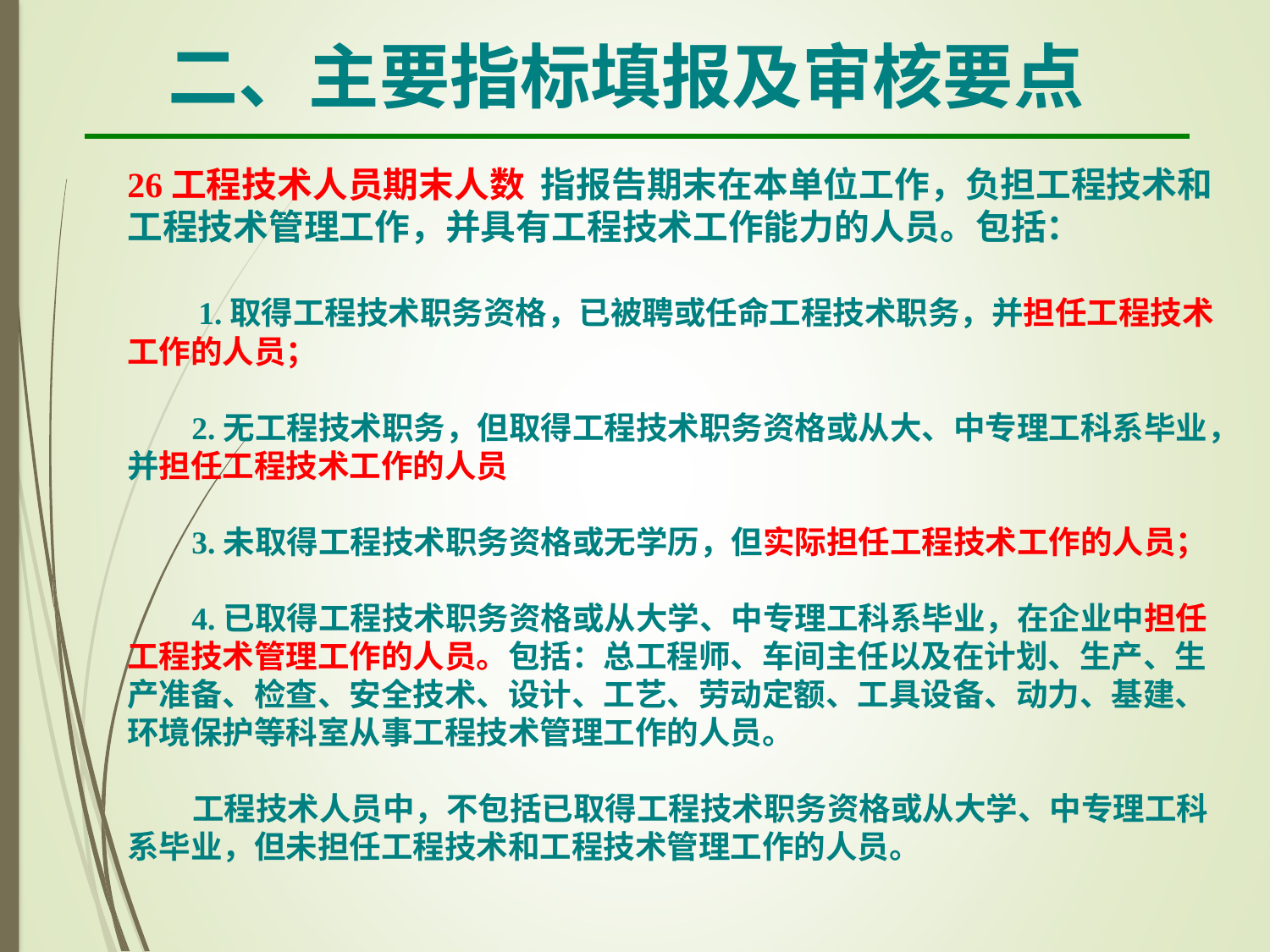

二、主要指标填报及审核要点
26工程技术人员期末人数  指报告期末在本单位工作，负担工程技术和工程技术管理工作，并具有工程技术工作能力的人员。包括：

        1.取得工程技术职务资格，已被聘或任命工程技术职务，并担任工程技术工作的人员；

        2.无工程技术职务，但取得工程技术职务资格或从大、中专理工科系毕业，并担任工程技术工作的人员；

        3.未取得工程技术职务资格或无学历，但实际担任工程技术工作的人员；

        4.已取得工程技术职务资格或从大学、中专理工科系毕业，在企业中担任工程技术管理工作的人员。包括：总工程师、车间主任以及在计划、生产、生产准备、检查、安全技术、设计、工艺、劳动定额、工具设备、动力、基建、环境保护等科室从事工程技术管理工作的人员。

        工程技术人员中，不包括已取得工程技术职务资格或从大学、中专理工科系毕业，但未担任工程技术和工程技术管理工作的人员。